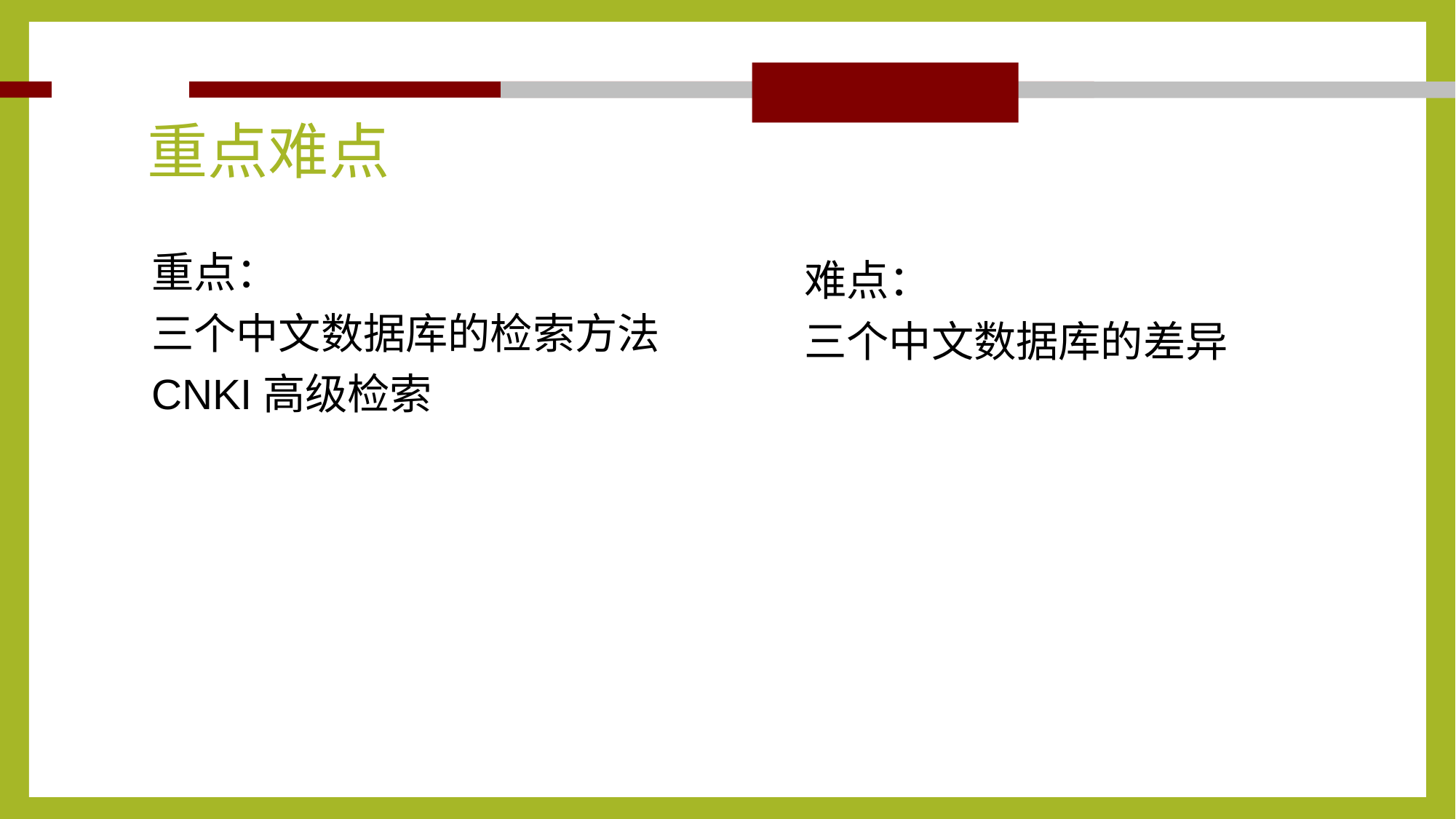

# 重点难点
重点：
三个中文数据库的检索方法
CNKI高级检索
难点：
三个中文数据库的差异